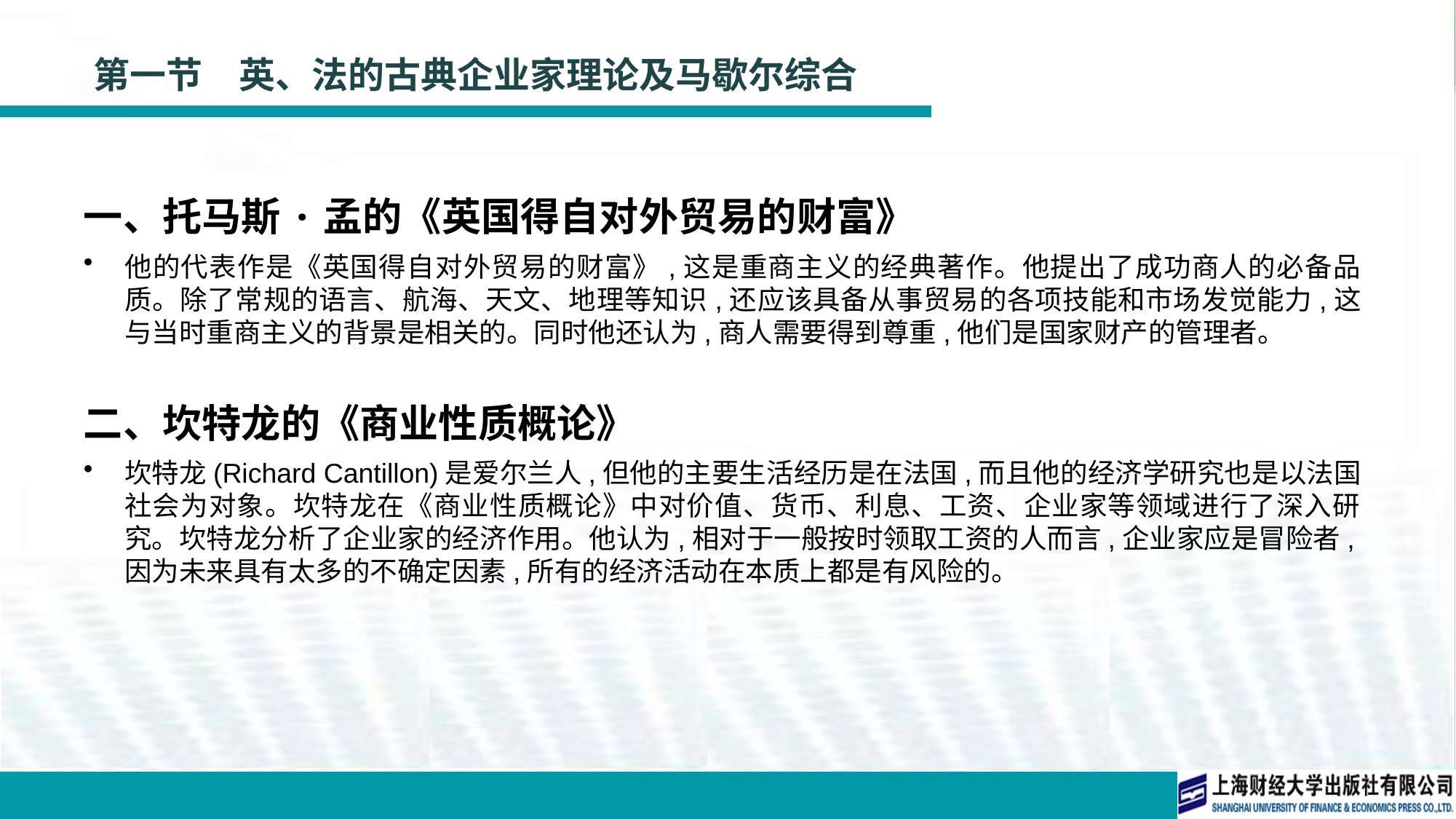

# 第一节　英、法的古典企业家理论及马歇尔综合
一、托马斯·孟的《英国得自对外贸易的财富》
他的代表作是《英国得自对外贸易的财富》,这是重商主义的经典著作。他提出了成功商人的必备品质。除了常规的语言、航海、天文、地理等知识,还应该具备从事贸易的各项技能和市场发觉能力,这与当时重商主义的背景是相关的。同时他还认为,商人需要得到尊重,他们是国家财产的管理者。

二、坎特龙的《商业性质概论》
坎特龙(Richard Cantillon)是爱尔兰人,但他的主要生活经历是在法国,而且他的经济学研究也是以法国社会为对象。坎特龙在《商业性质概论》中对价值、货币、利息、工资、企业家等领域进行了深入研究。坎特龙分析了企业家的经济作用。他认为,相对于一般按时领取工资的人而言,企业家应是冒险者,因为未来具有太多的不确定因素,所有的经济活动在本质上都是有风险的。